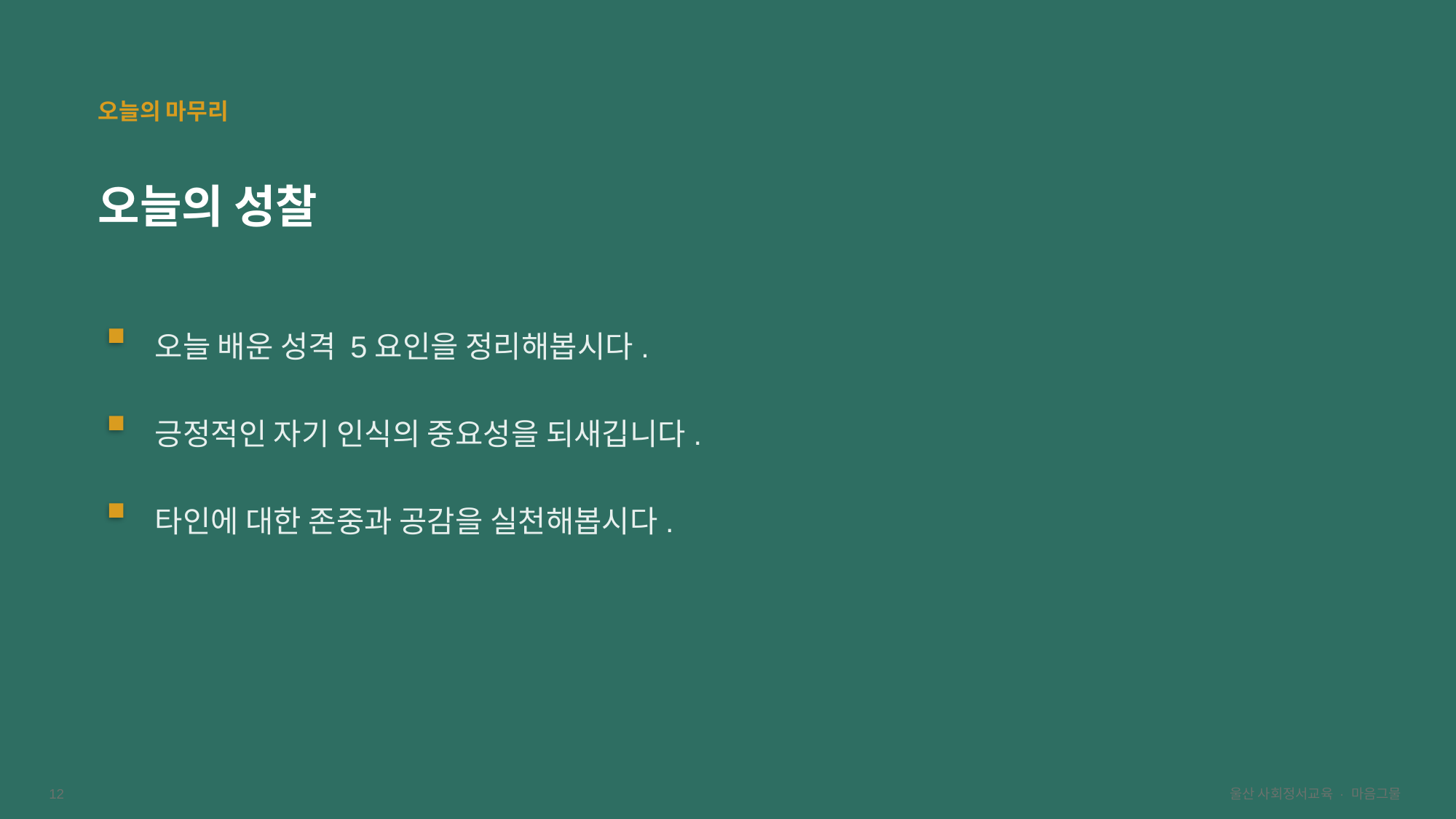

오늘의 마무리
오늘의 성찰
오늘 배운 성격 5요인을 정리해봅시다.

긍정적인 자기 인식의 중요성을 되새깁니다.

타인에 대한 존중과 공감을 실천해봅시다.

12
울산 사회정서교육 · 마음그물